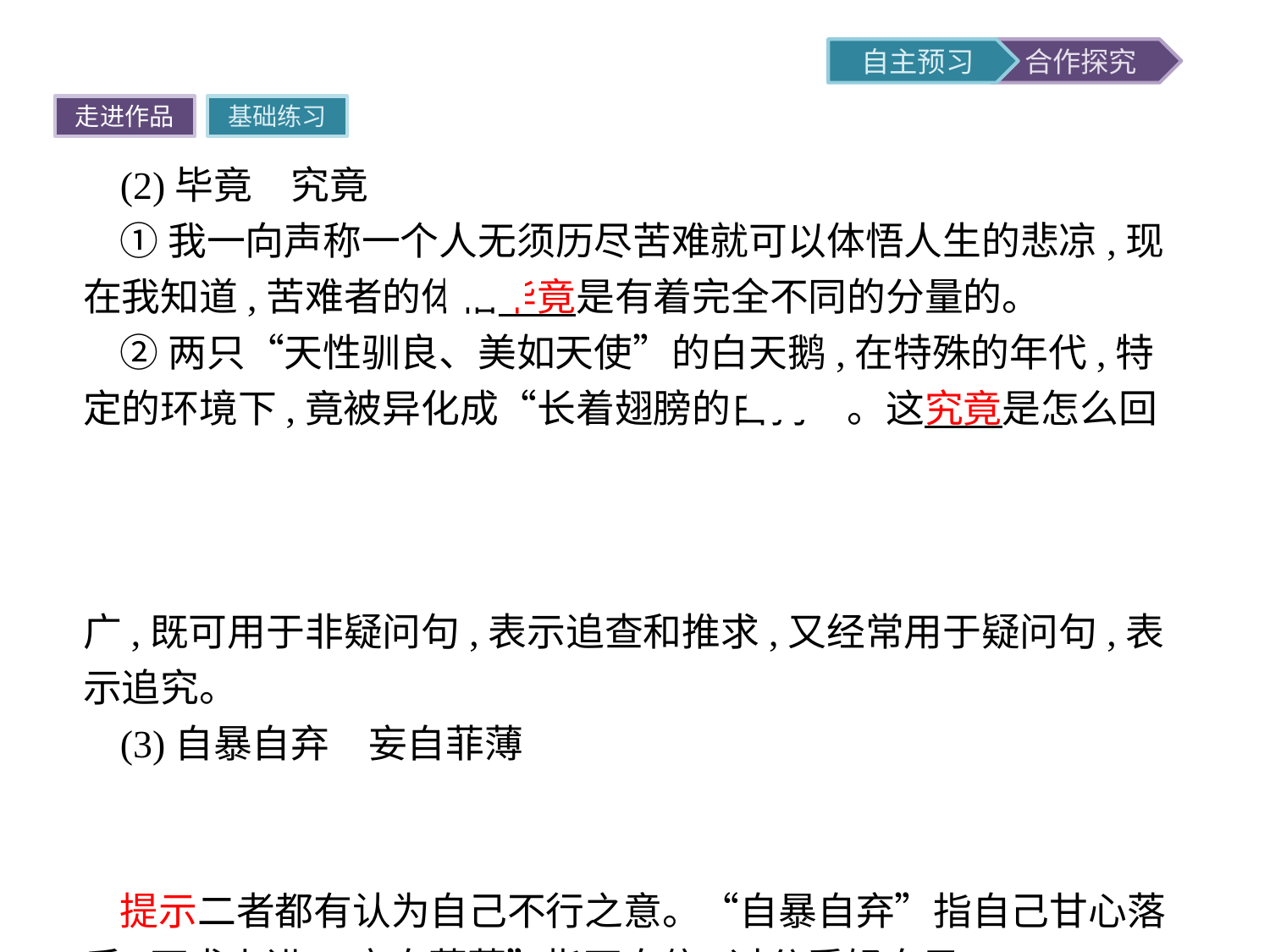

走进作品
基础练习
(2)毕竟　究竟
①我一向声称一个人无须历尽苦难就可以体悟人生的悲凉,现在我知道,苦难者的体悟毕竟是有着完全不同的分量的。
②两只“天性驯良、美如天使”的白天鹅,在特殊的年代,特定的环境下,竟被异化成“长着翅膀的白狗”。这究竟是怎么回事呢?
提示二者都为副词,都有“到底”的意思,说明事物的终究。“毕竟”只用于非疑问句,表示强调或肯定语气;“究竟”用处较广,既可用于非疑问句,表示追查和推求,又经常用于疑问句,表示追究。
(3)自暴自弃　妄自菲薄
①但是,同为失恋,有的人因此自暴自弃,萎靡不振……
②天生我材必有用,即使眼前挫折不断,我也不会妄自菲薄。
提示二者都有认为自己不行之意。“自暴自弃”指自己甘心落后,不求上进;“妄自菲薄”指不自信,过分看轻自己。